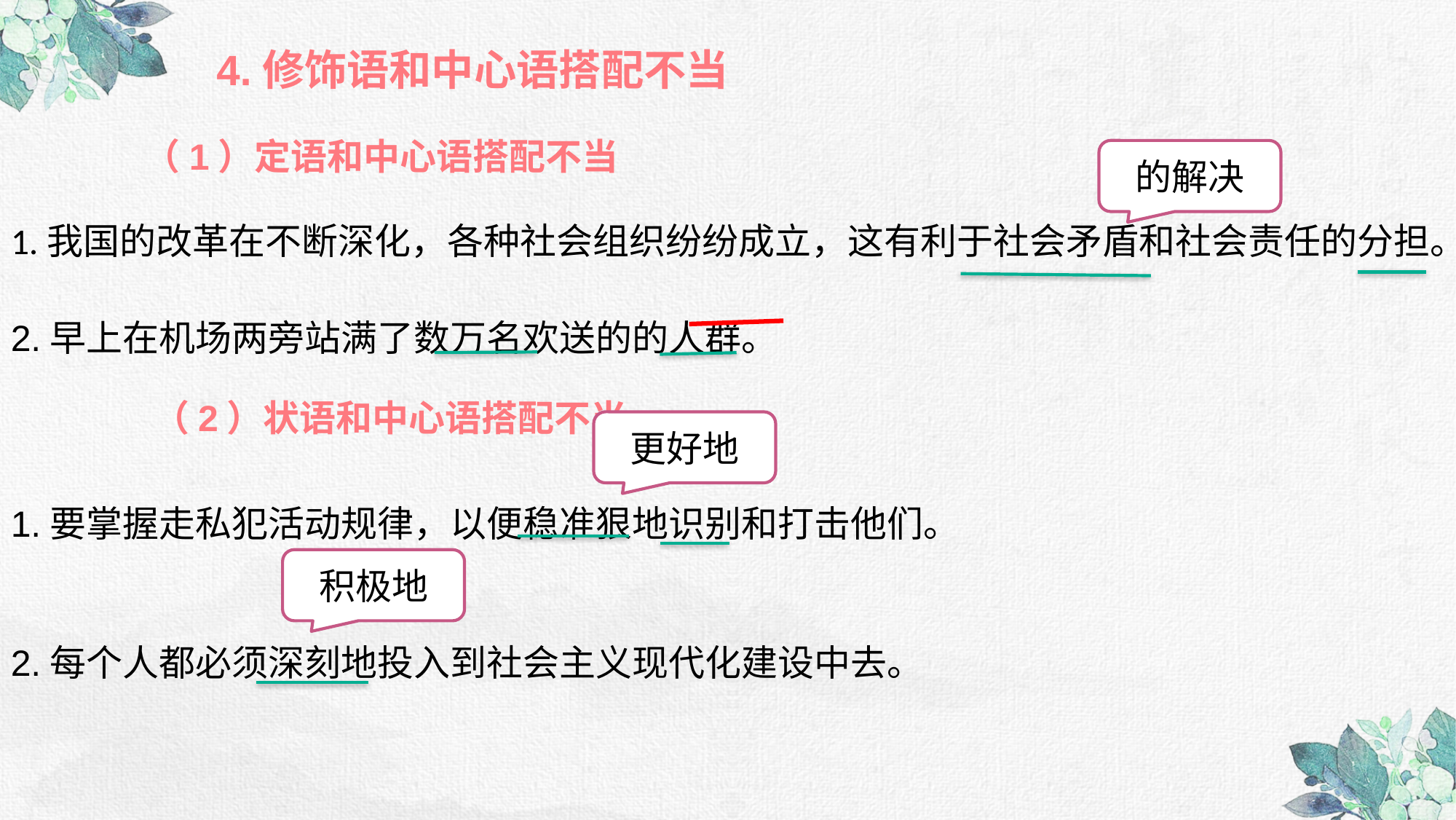

4.修饰语和中心语搭配不当
（1）定语和中心语搭配不当
的解决
1.我国的改革在不断深化，各种社会组织纷纷成立，这有利于社会矛盾和社会责任的分担。
2.早上在机场两旁站满了数万名欢送的的人群。

（2）状语和中心语搭配不当
更好地
1.要掌握走私犯活动规律，以便稳准狠地识别和打击他们。
积极地
2.每个人都必须深刻地投入到社会主义现代化建设中去。